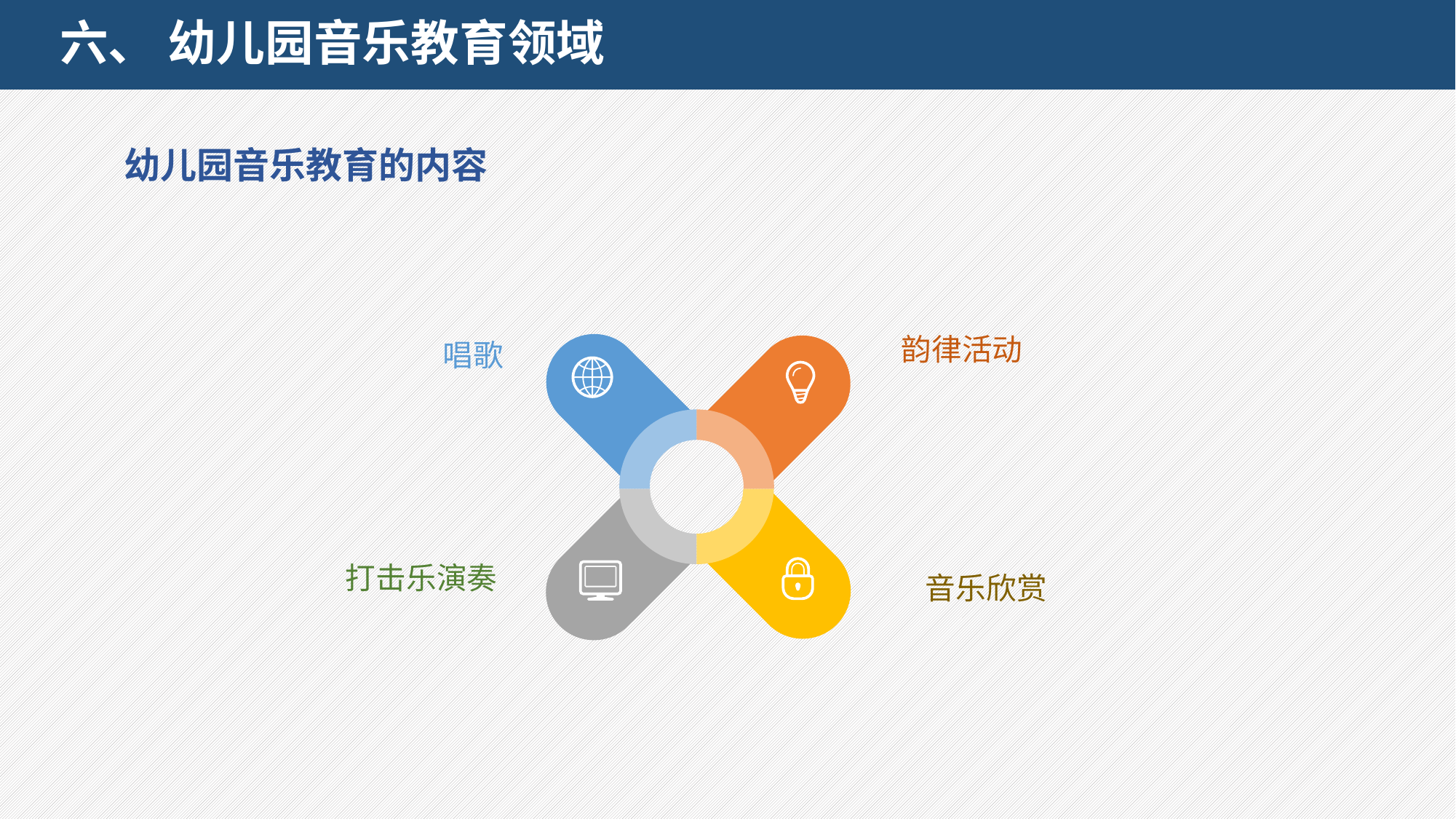

# 六、 幼儿园音乐教育领域
幼儿园音乐教育的内容
韵律活动
唱歌

 打击乐演奏

音乐欣赏